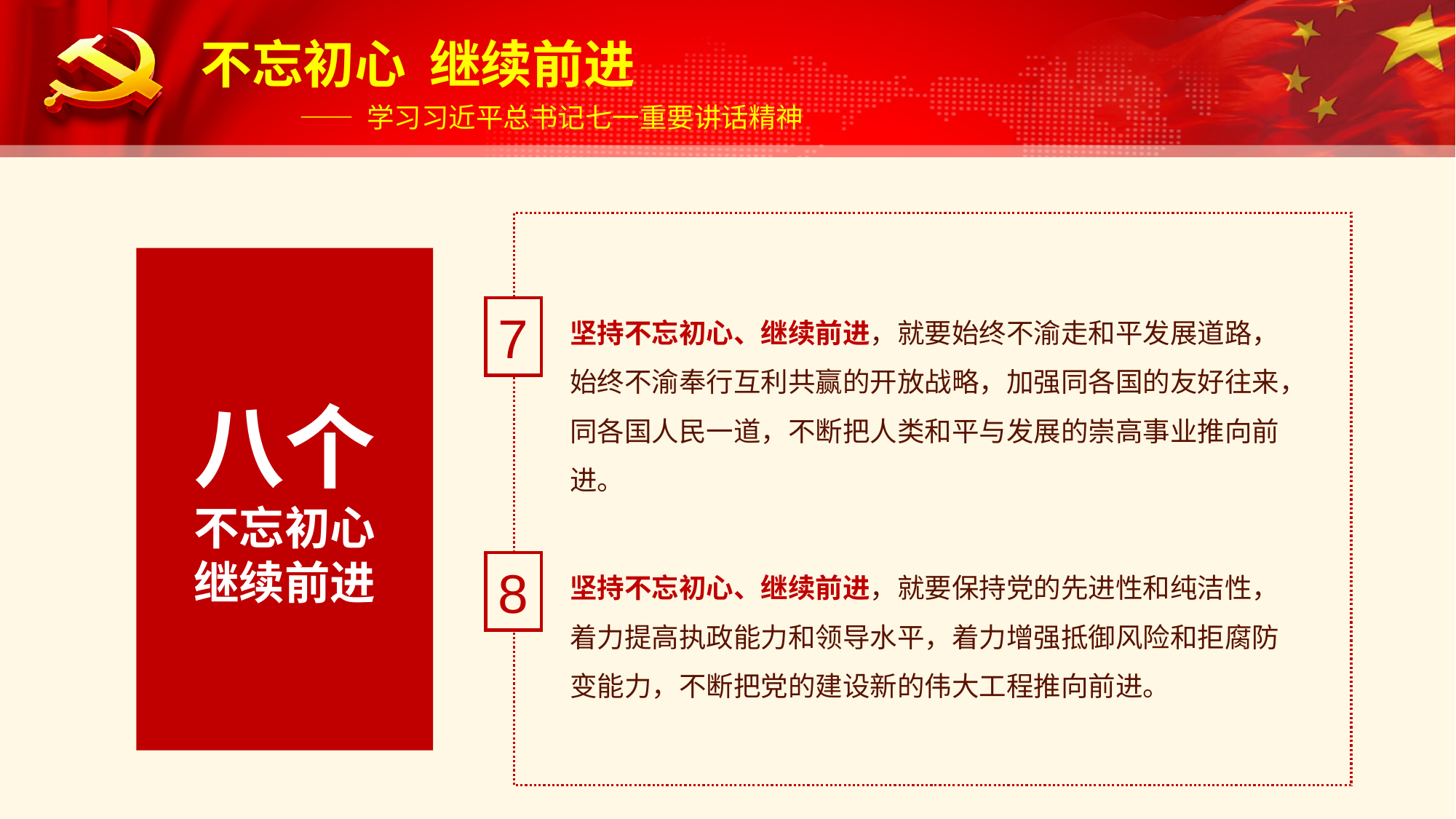

八个
不忘初心
继续前进
坚持不忘初心、继续前进，就要始终不渝走和平发展道路，始终不渝奉行互利共赢的开放战略，加强同各国的友好往来，同各国人民一道，不断把人类和平与发展的崇高事业推向前进。
7
坚持不忘初心、继续前进，就要保持党的先进性和纯洁性，着力提高执政能力和领导水平，着力增强抵御风险和拒腐防变能力，不断把党的建设新的伟大工程推向前进。
8